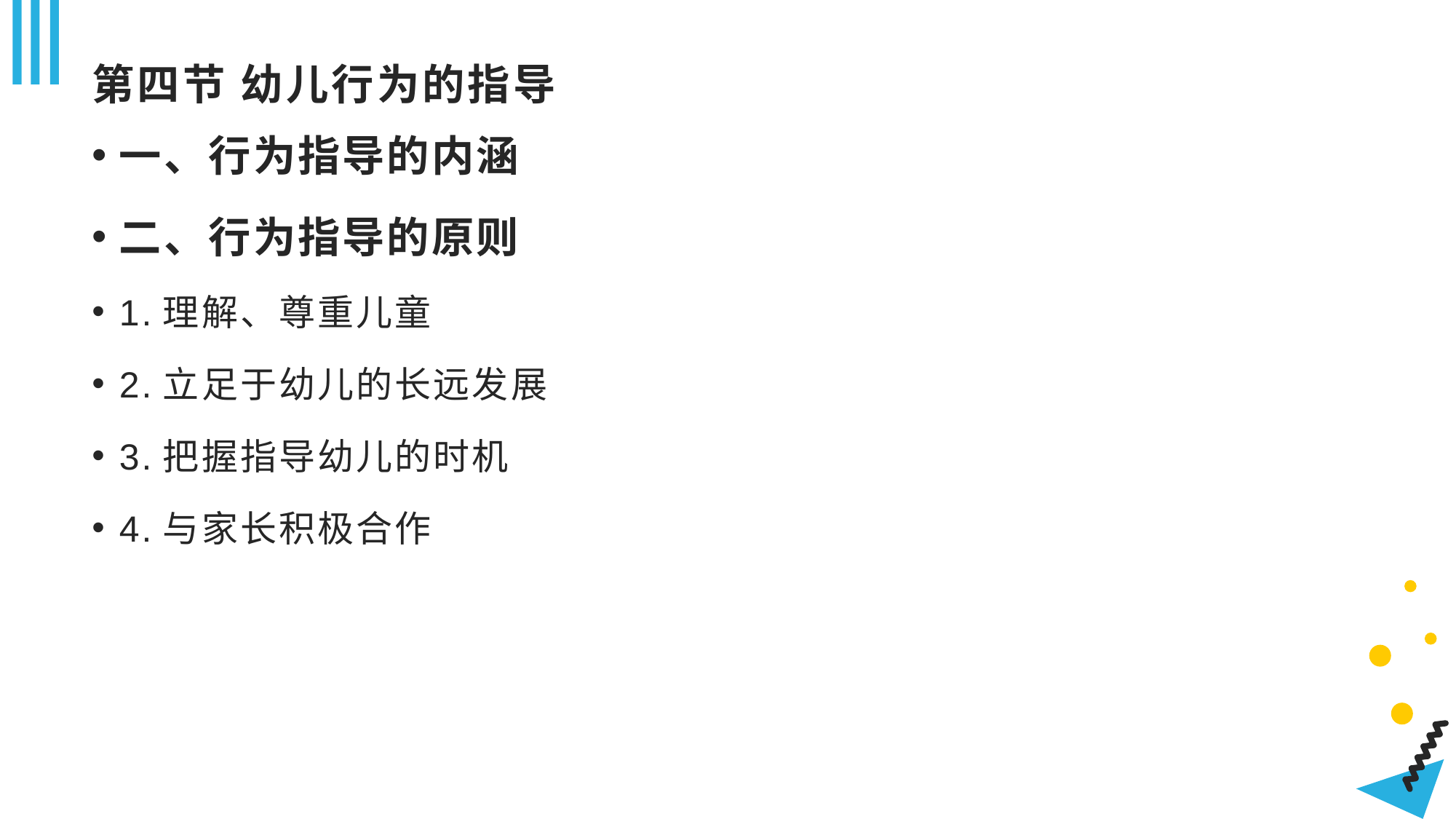

# 第四节 幼儿行为的指导
一、行为指导的内涵
二、行为指导的原则
1.理解、尊重儿童
2.立足于幼儿的长远发展
3.把握指导幼儿的时机
4.与家长积极合作